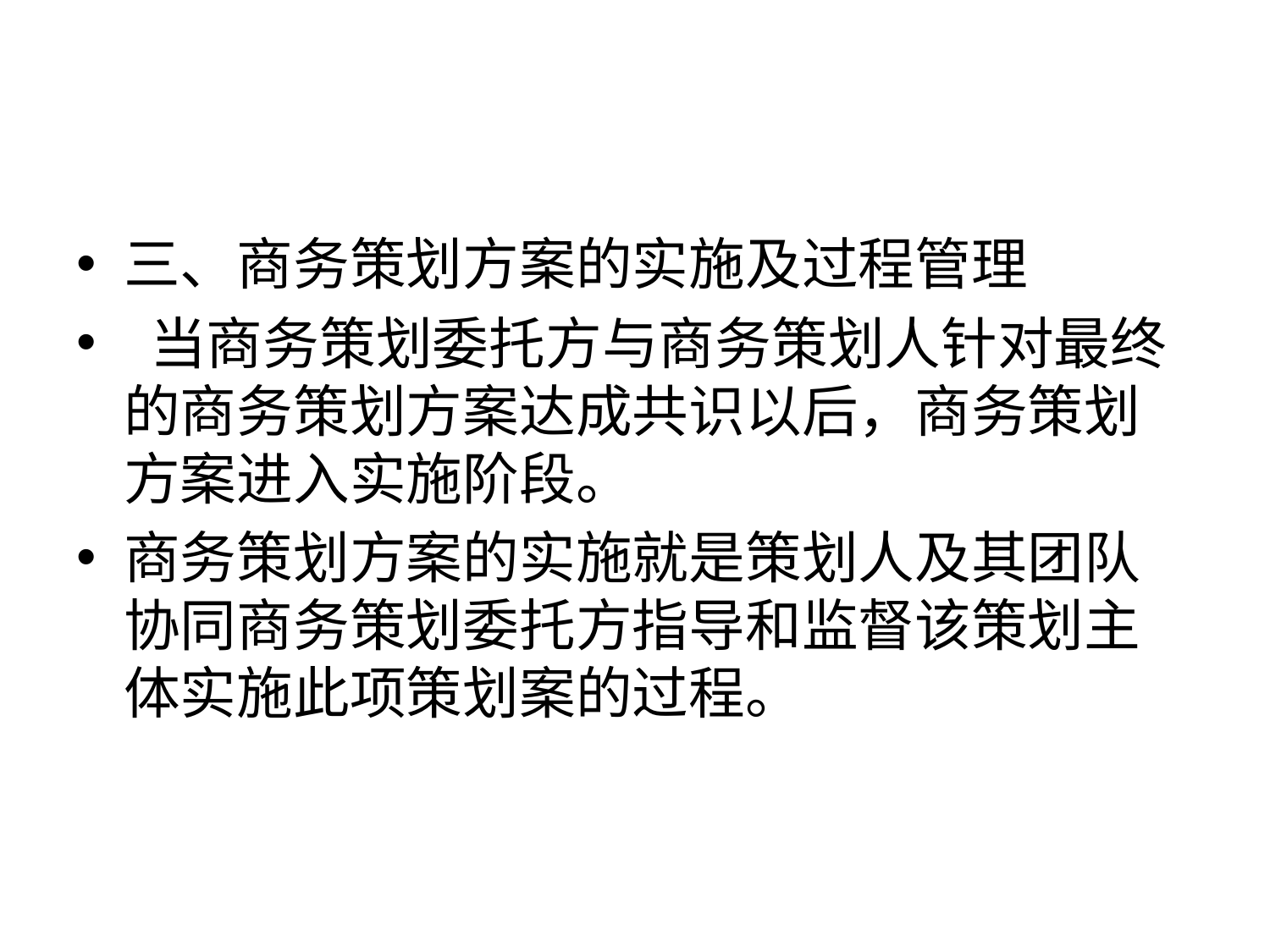

#
三、商务策划方案的实施及过程管理
 当商务策划委托方与商务策划人针对最终的商务策划方案达成共识以后，商务策划方案进入实施阶段。
商务策划方案的实施就是策划人及其团队协同商务策划委托方指导和监督该策划主体实施此项策划案的过程。